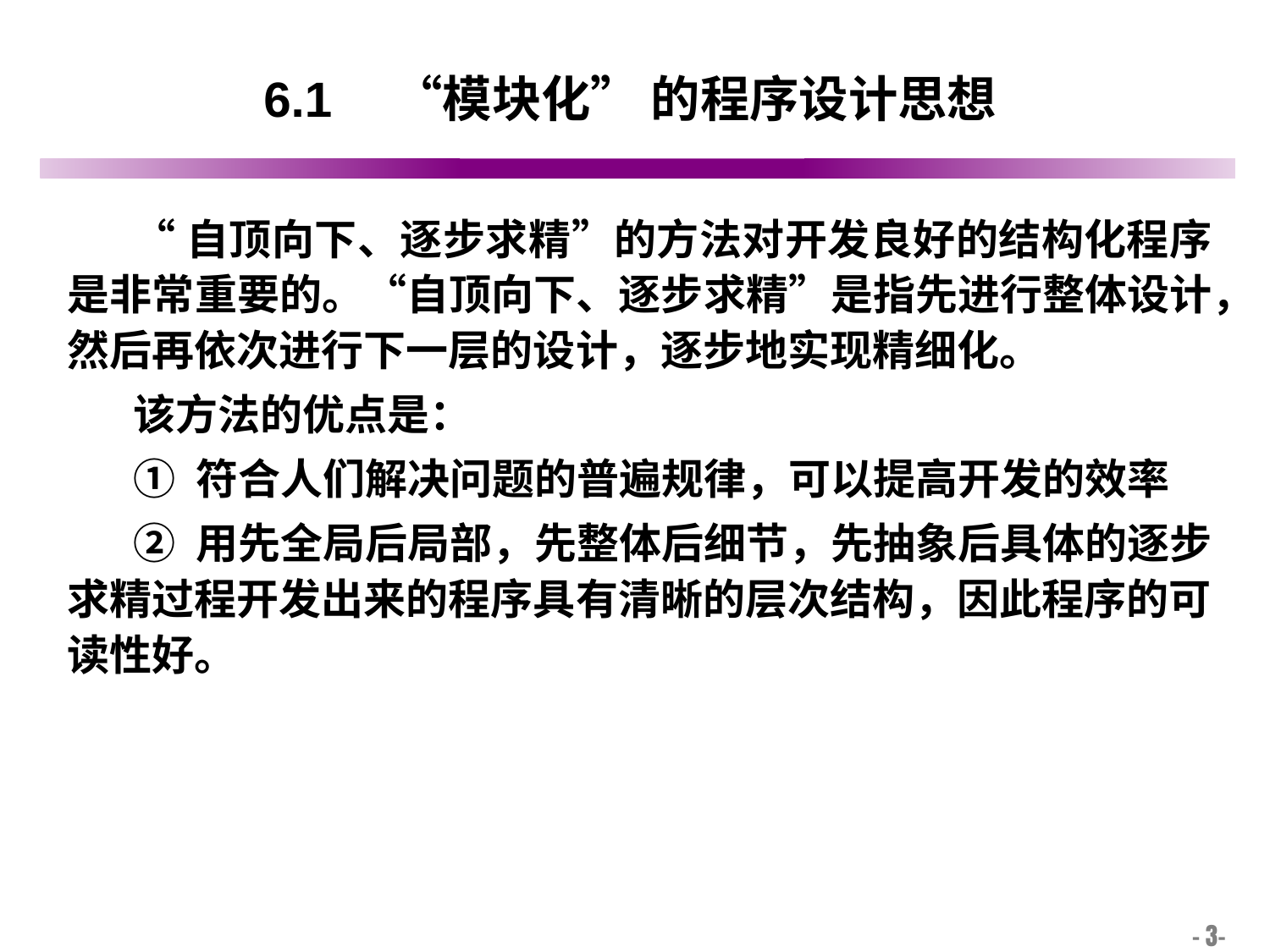

# 6.1　“模块化” 的程序设计思想
“自顶向下、逐步求精”的方法对开发良好的结构化程序是非常重要的。“自顶向下、逐步求精”是指先进行整体设计，然后再依次进行下一层的设计，逐步地实现精细化。
该方法的优点是：
① 符合人们解决问题的普遍规律，可以提高开发的效率
② 用先全局后局部，先整体后细节，先抽象后具体的逐步求精过程开发出来的程序具有清晰的层次结构，因此程序的可读性好。
 - 3-